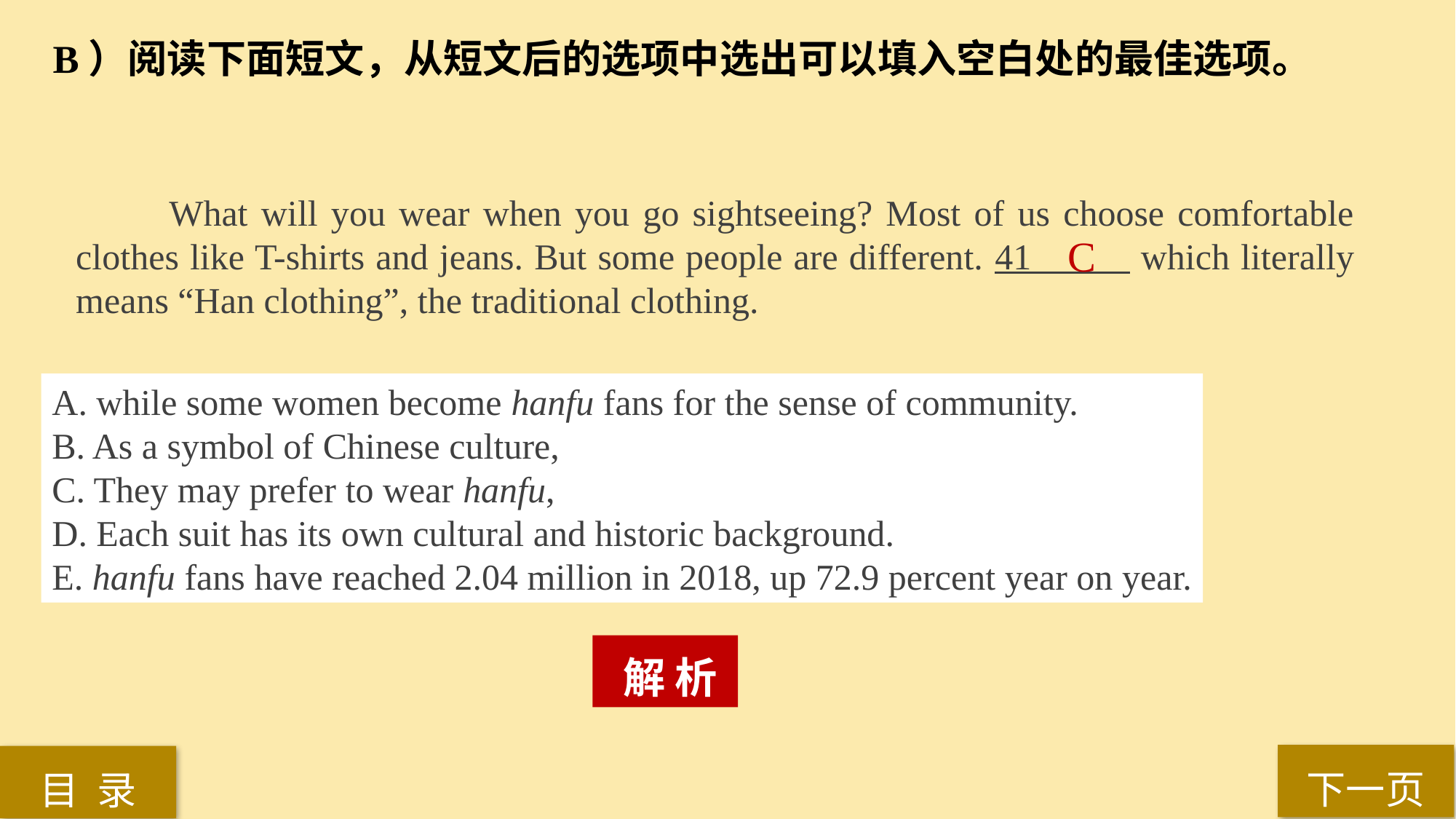

B）阅读下面短文，从短文后的选项中选出可以填入空白处的最佳选项。
       What will you wear when you go sightseeing? Most of us choose comfortable clothes like T-shirts and jeans. But some people are different. 41          which literally means “Han clothing”, the traditional clothing.
C
A. while some women become hanfu fans for the sense of community.
B. As a symbol of Chinese culture,
C. They may prefer to wear hanfu,
D. Each suit has its own cultural and historic background.
E. hanfu fans have reached 2.04 million in 2018, up 72.9 percent year on year.
 解 析